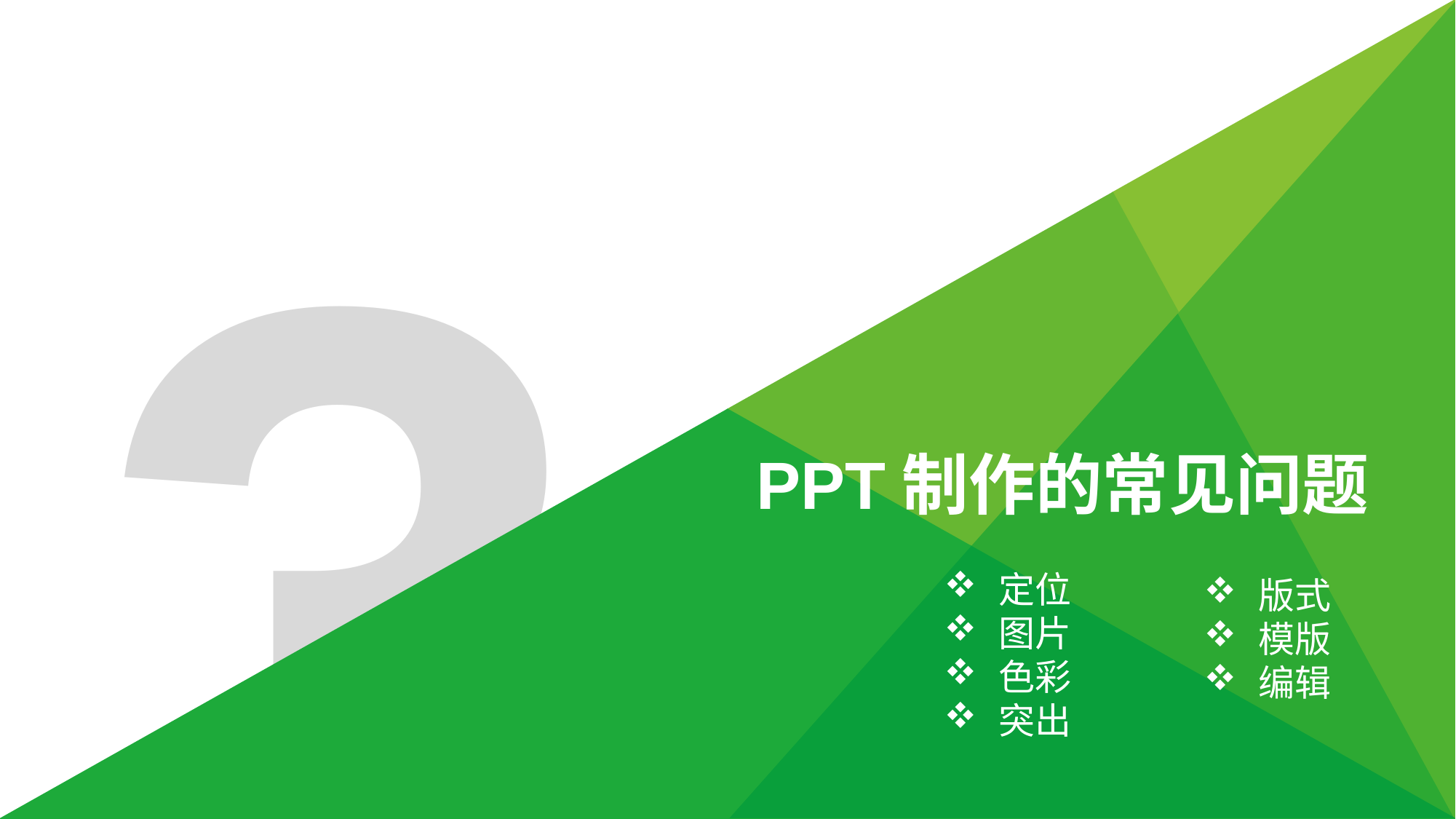

3

PPT制作的常见问题

定位
图片
色彩
突出
版式
模版
编辑